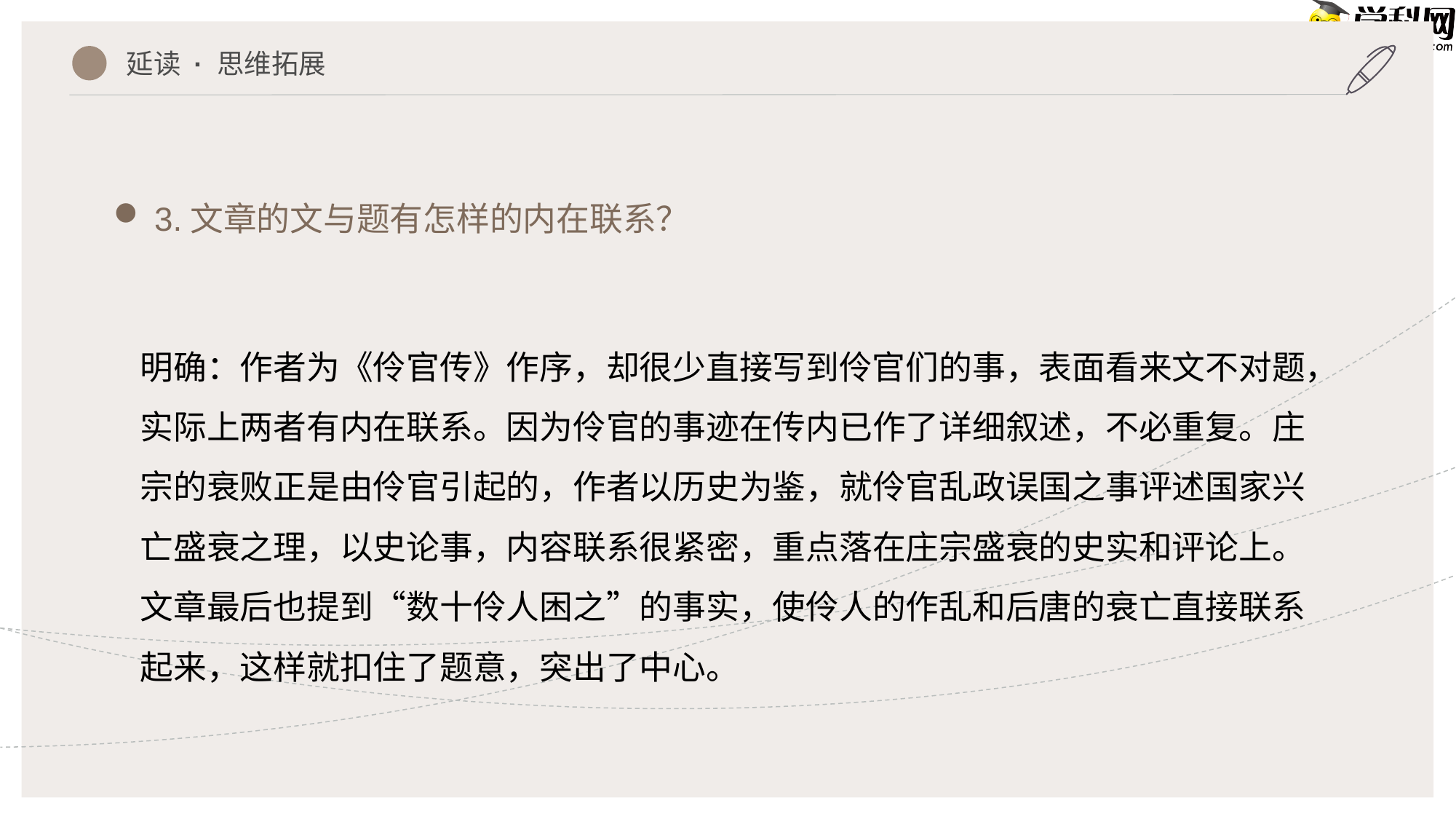

延读 · 思维拓展

3.文章的文与题有怎样的内在联系？

明确：作者为《伶官传》作序，却很少直接写到伶官们的事，表面看来文不对题，实际上两者有内在联系。因为伶官的事迹在传内已作了详细叙述，不必重复。庄宗的衰败正是由伶官引起的，作者以历史为鉴，就伶官乱政误国之事评述国家兴亡盛衰之理，以史论事，内容联系很紧密，重点落在庄宗盛衰的史实和评论上。文章最后也提到“数十伶人困之”的事实，使伶人的作乱和后唐的衰亡直接联系起来，这样就扣住了题意，突出了中心。